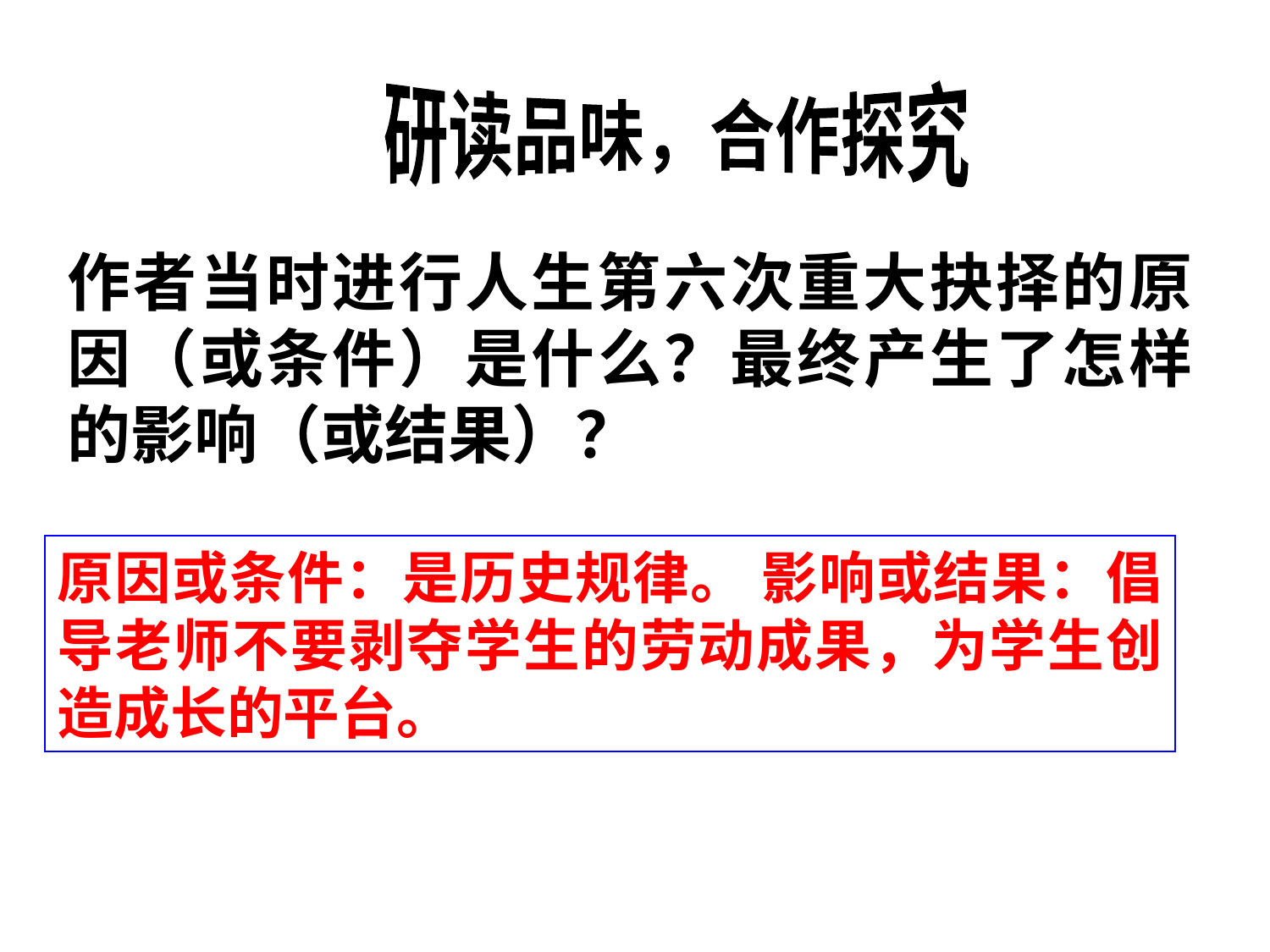

研读品味，合作探究
作者当时进行人生第六次重大抉择的原因（或条件）是什么？最终产生了怎样的影响（或结果）？
原因或条件：是历史规律。 影响或结果：倡导老师不要剥夺学生的劳动成果，为学生创造成长的平台。